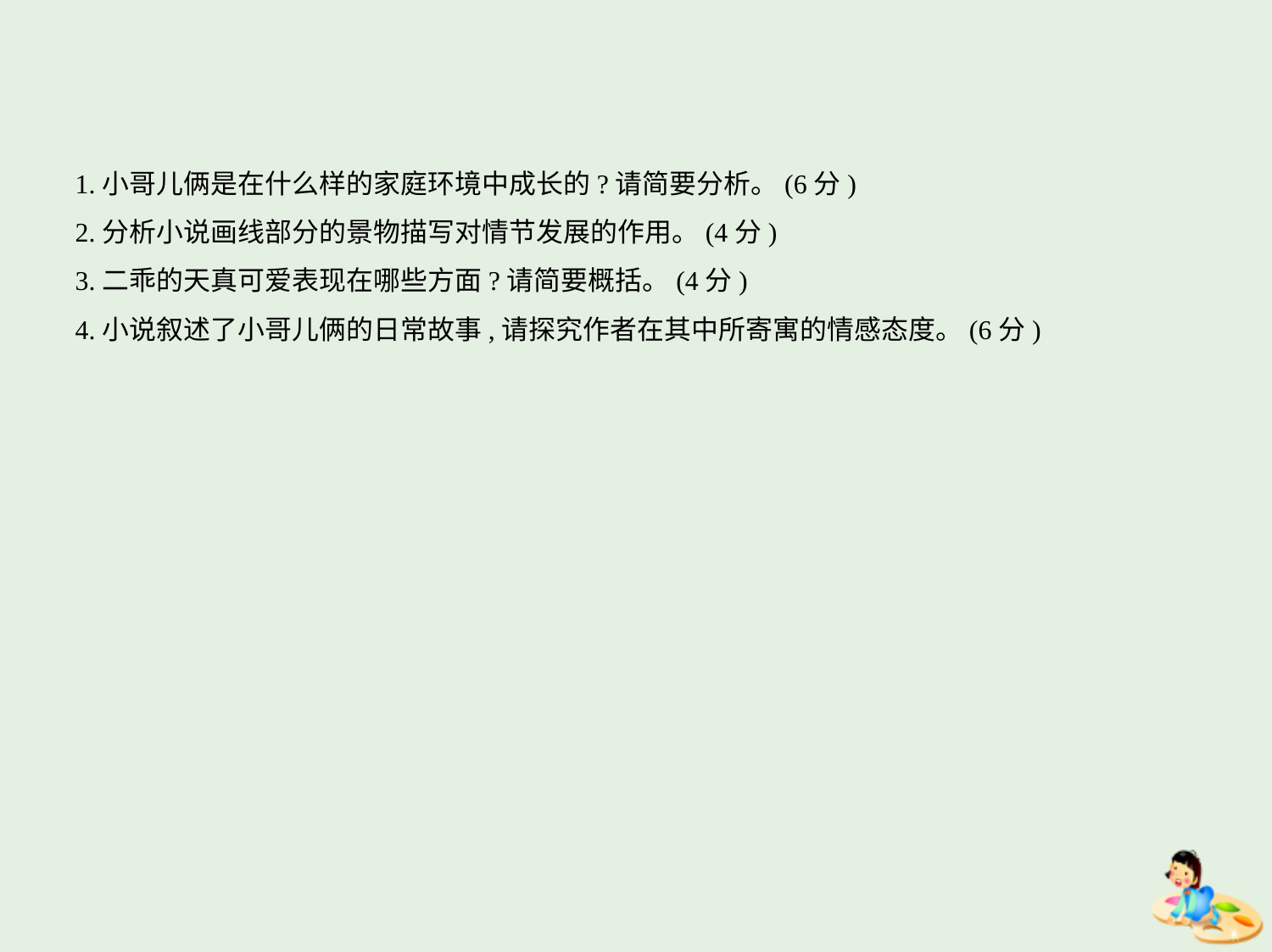

1.小哥儿俩是在什么样的家庭环境中成长的?请简要分析。(6分)
2.分析小说画线部分的景物描写对情节发展的作用。(4分)
3.二乖的天真可爱表现在哪些方面?请简要概括。(4分)
4.小说叙述了小哥儿俩的日常故事,请探究作者在其中所寄寓的情感态度。(6分)